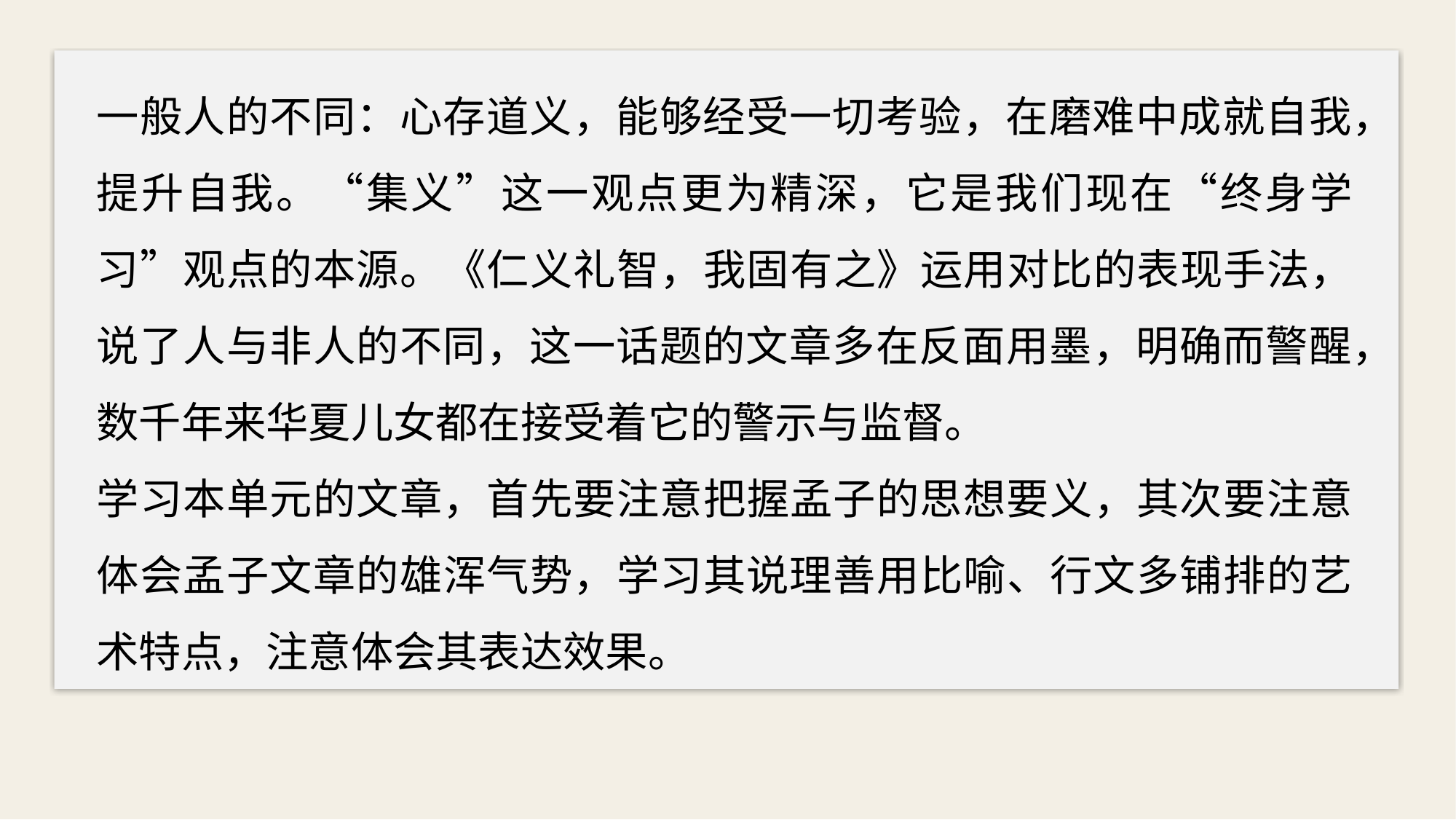

一般人的不同：心存道义，能够经受一切考验，在磨难中成就自我，提升自我。“集义”这一观点更为精深，它是我们现在“终身学习”观点的本源。《仁义礼智，我固有之》运用对比的表现手法，说了人与非人的不同，这一话题的文章多在反面用墨，明确而警醒，数千年来华夏儿女都在接受着它的警示与监督。
学习本单元的文章，首先要注意把握孟子的思想要义，其次要注意体会孟子文章的雄浑气势，学习其说理善用比喻、行文多铺排的艺术特点，注意体会其表达效果。